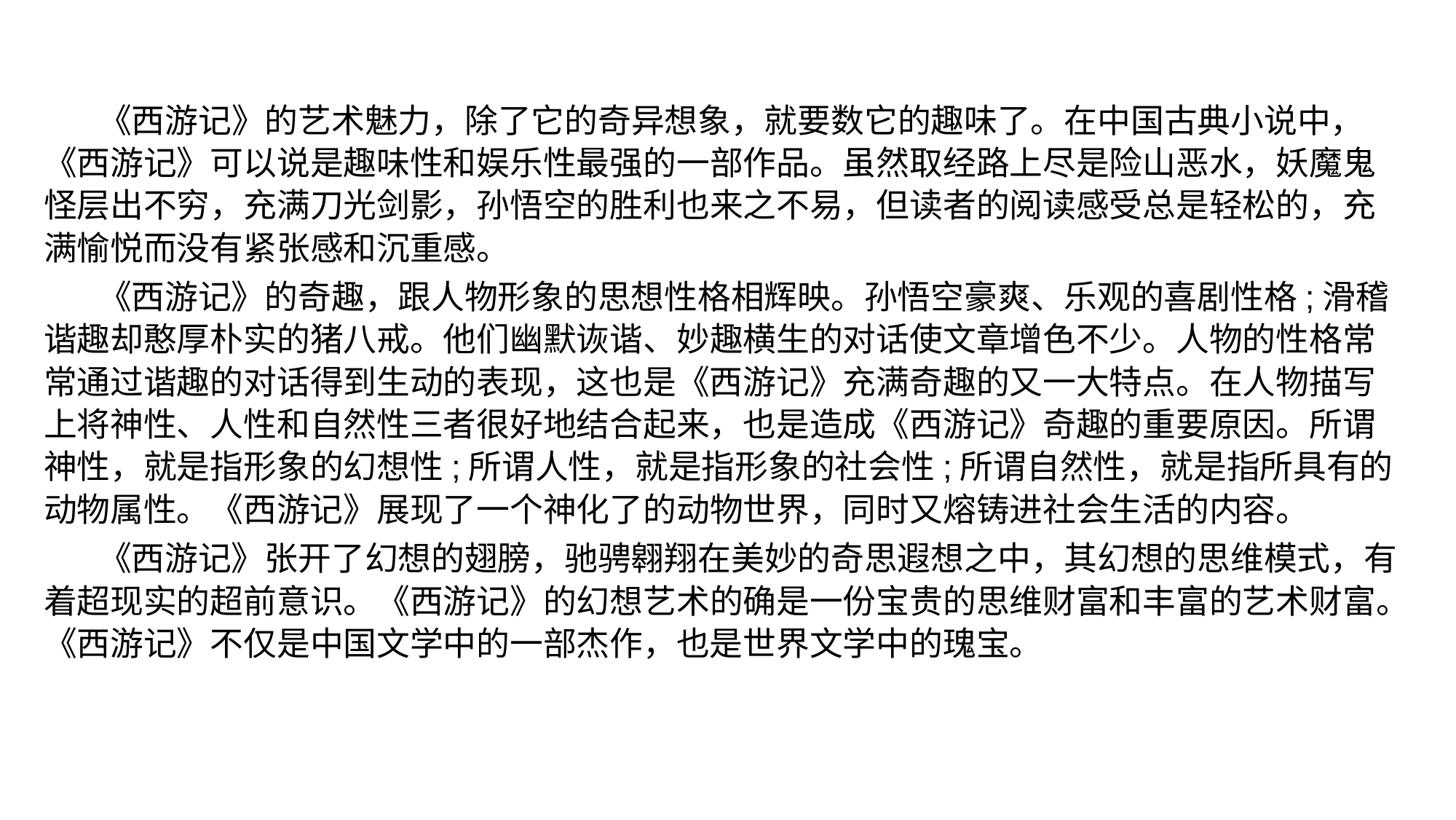

《西游记》的艺术魅力，除了它的奇异想象，就要数它的趣味了。在中国古典小说中，《西游记》可以说是趣味性和娱乐性最强的一部作品。虽然取经路上尽是险山恶水，妖魔鬼怪层出不穷，充满刀光剑影，孙悟空的胜利也来之不易，但读者的阅读感受总是轻松的，充满愉悦而没有紧张感和沉重感。
《西游记》的奇趣，跟人物形象的思想性格相辉映。孙悟空豪爽、乐观的喜剧性格;滑稽谐趣却憨厚朴实的猪八戒。他们幽默诙谐、妙趣横生的对话使文章增色不少。人物的性格常常通过谐趣的对话得到生动的表现，这也是《西游记》充满奇趣的又一大特点。在人物描写上将神性、人性和自然性三者很好地结合起来，也是造成《西游记》奇趣的重要原因。所谓神性，就是指形象的幻想性;所谓人性，就是指形象的社会性;所谓自然性，就是指所具有的动物属性。《西游记》展现了一个神化了的动物世界，同时又熔铸进社会生活的内容。
《西游记》张开了幻想的翅膀，驰骋翱翔在美妙的奇思遐想之中，其幻想的思维模式，有着超现实的超前意识。《西游记》的幻想艺术的确是一份宝贵的思维财富和丰富的艺术财富。《西游记》不仅是中国文学中的一部杰作，也是世界文学中的瑰宝。